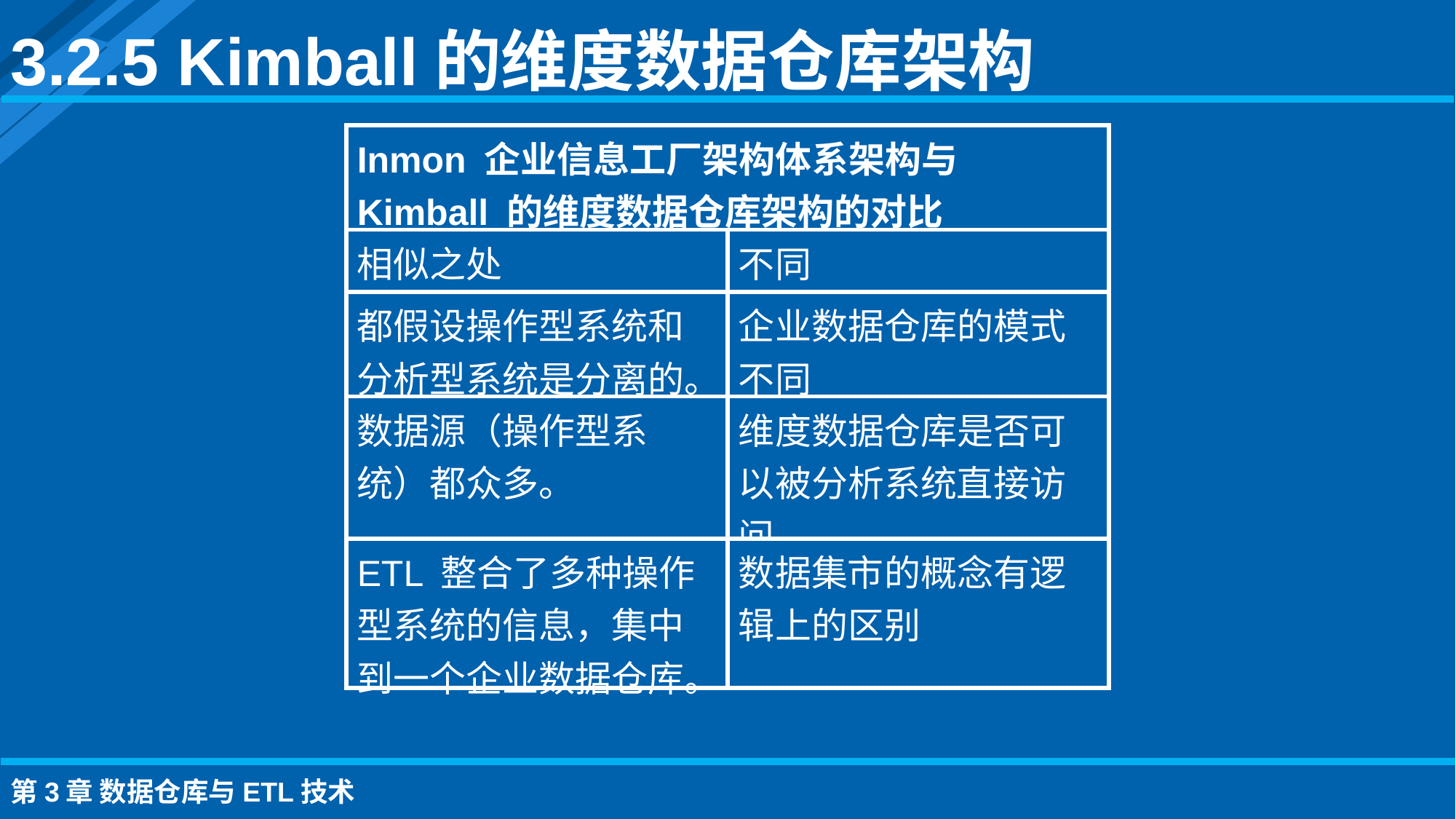

3.2.5 Kimball的维度数据仓库架构

| Inmon 企业信息工厂架构体系架构与 Kimball 的维度数据仓库架构的对比 |  |
| --- | --- |
| 相似之处 | 不同 |
| 都假设操作型系统和分析型系统是分离的。 | 企业数据仓库的模式不同 |
| 数据源（操作型系统）都众多。 | 维度数据仓库是否可以被分析系统直接访问 |
| ETL 整合了多种操作型系统的信息，集中到一个企业数据仓库。 | 数据集市的概念有逻辑上的区别 |
第3章 数据仓库与ETL技术